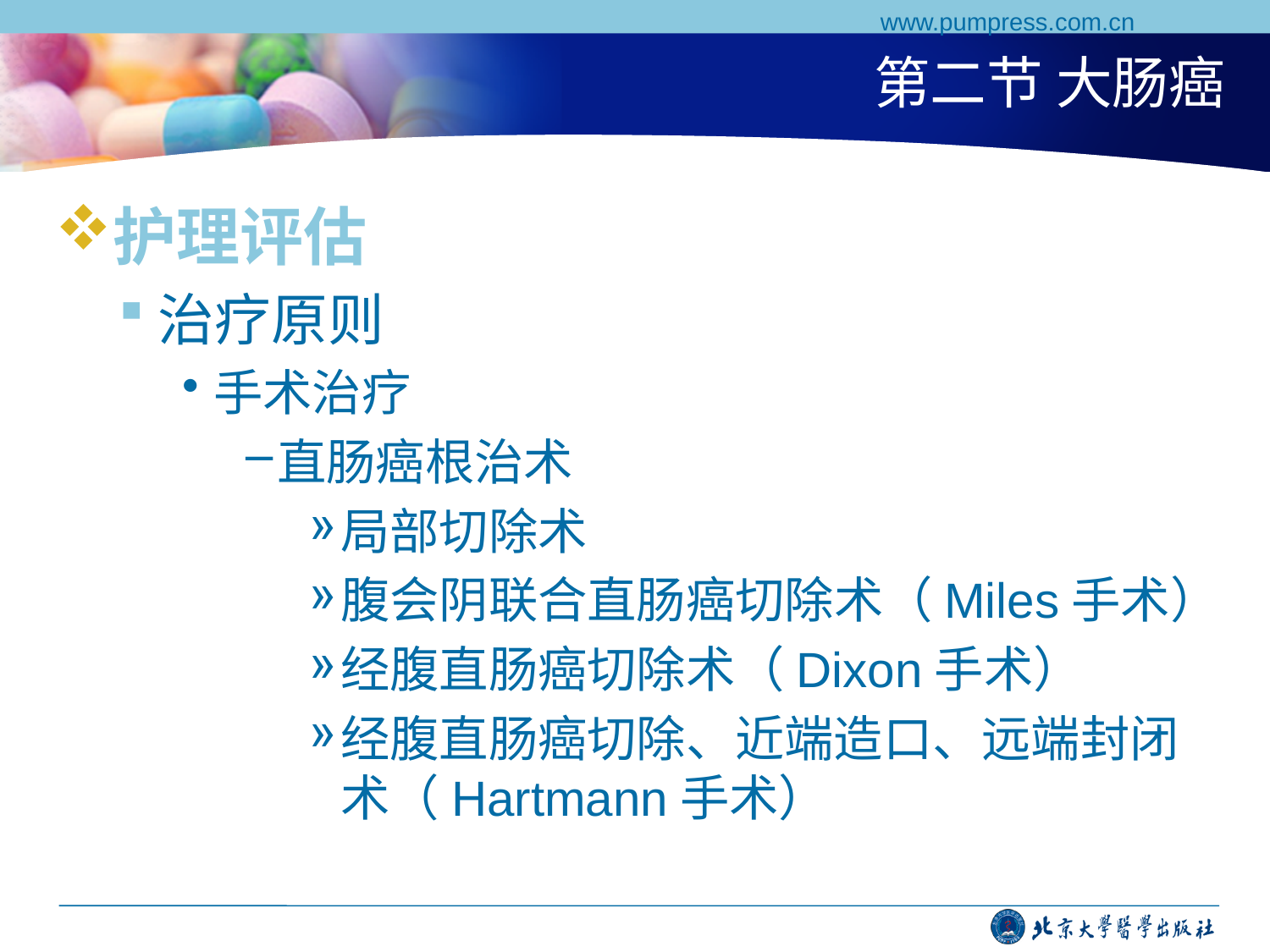

www.pumpress.com.cn
# 第二节 大肠癌
护理评估
治疗原则
手术治疗
直肠癌根治术
局部切除术
腹会阴联合直肠癌切除术（Miles手术）
经腹直肠癌切除术（Dixon手术）
经腹直肠癌切除、近端造口、远端封闭术（Hartmann手术）